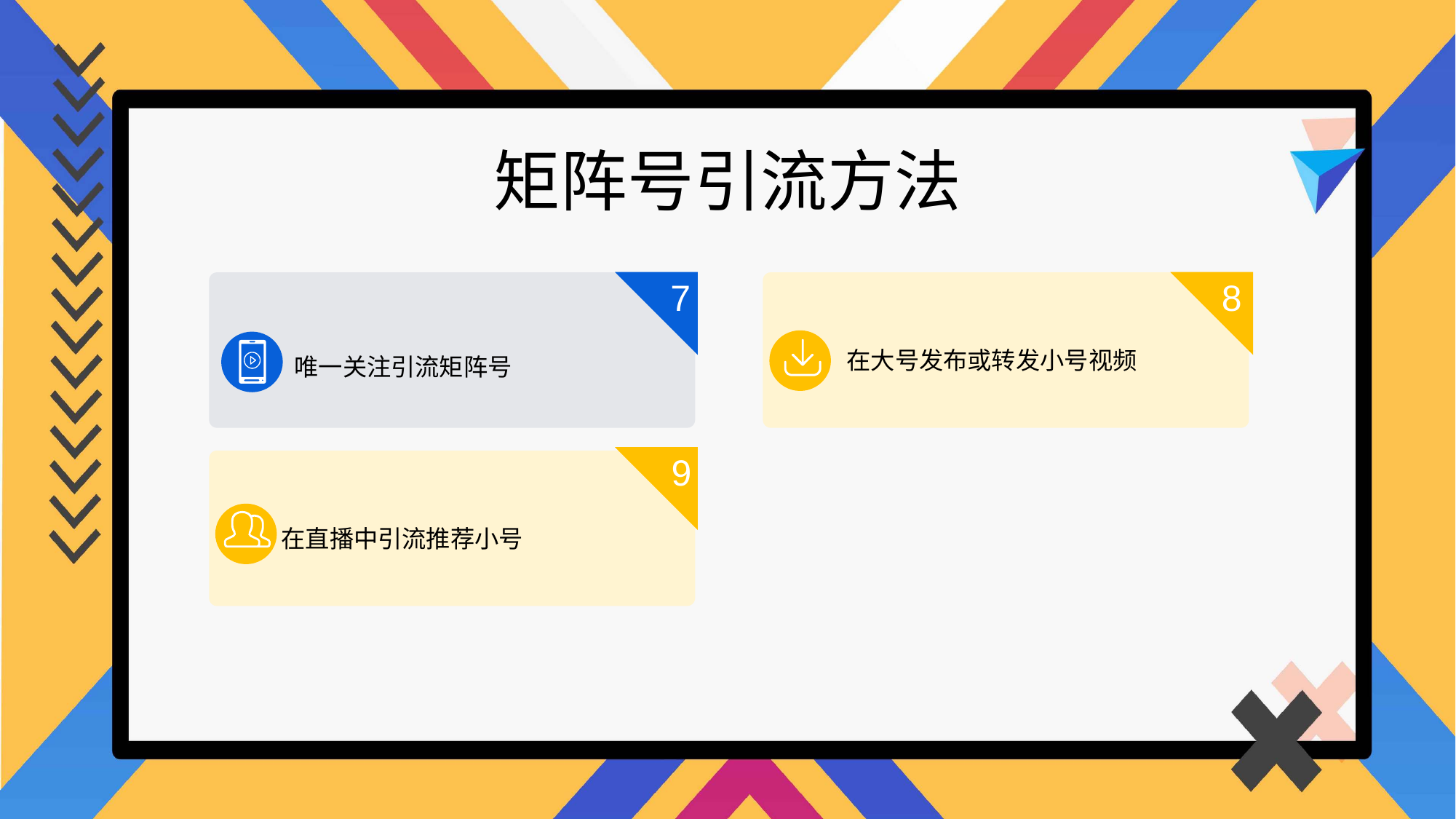

矩阵号引流方法
7
8

在大号发布或转发小号视频
唯一关注引流矩阵号

9

在直播中引流推荐小号